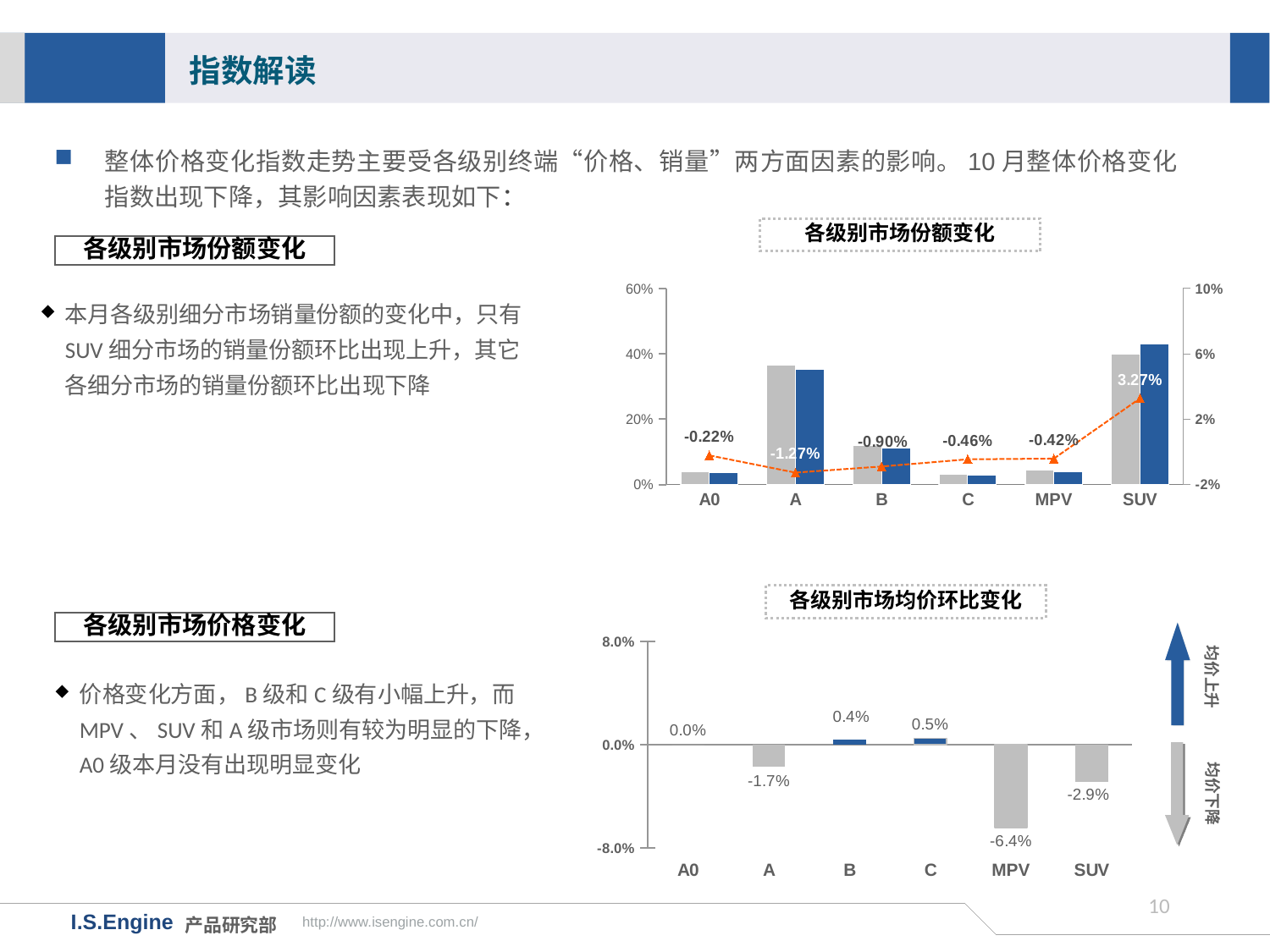

指数解读
整体价格变化指数走势主要受各级别终端“价格、销量”两方面因素的影响。10月整体价格变化指数出现下降，其影响因素表现如下：
各级别市场份额变化
各级别市场份额变化

### Chart

| Category | 18年9月市场份额 | 18年10月市场份额 | 月度份额差值 |
|---|---|---|---|
| A0 | 0.0398 | 0.0376 | -0.0022000000000000006 |
| A | 0.366 | 0.3533 | -0.012699999999999989 |
| B | 0.11988542085364541 | 0.1109 | -0.008985420853645412 |
| C | 0.03199414664552361 | 0.0274 | -0.004594146645523607 |
| MPV | 0.043862705664952976 | 0.0397 | -0.004162705664952977 |
| SUV | 0.3984133343053255 | 0.4311 | 0.03268666569467449 |
本月各级别细分市场销量份额的变化中，只有SUV细分市场的销量份额环比出现上升，其它各细分市场的销量份额环比出现下降
各级别市场均价环比变化
各级别市场价格变化

### Chart

| Category |  |
|---|---|
| A0 | 0.0 |
| A | -0.017 |
| B | 0.004 |
| C | 0.005 |
| MPV | -0.064 |
| SUV | -0.029 |
均价上升
价格变化方面，B级和C级有小幅上升，而MPV、SUV和A级市场则有较为明显的下降，A0级本月没有出现明显变化

均价下降
10